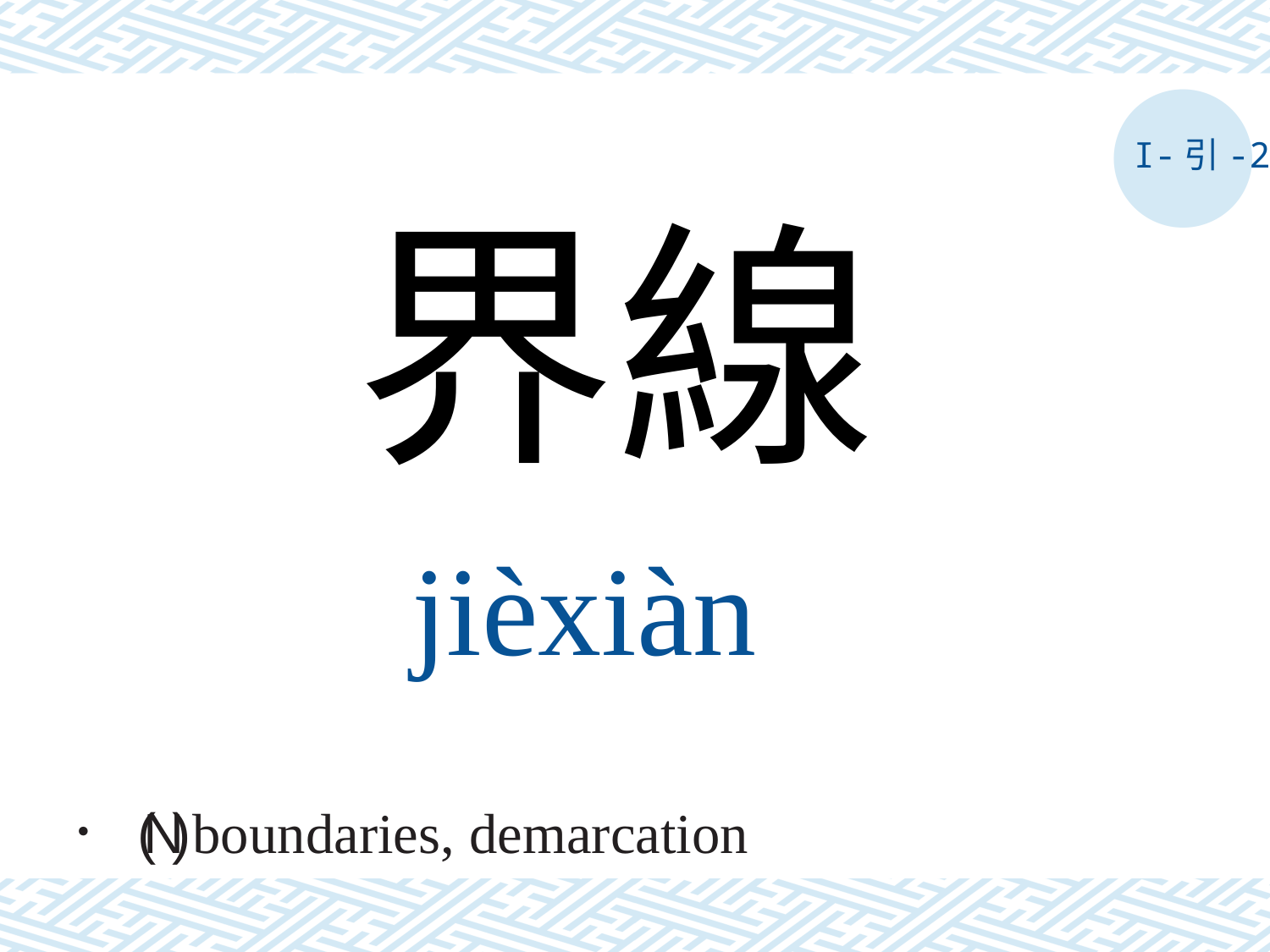

I-引-2

界線
jièxiàn
． ( N ) boundaries, demarcation